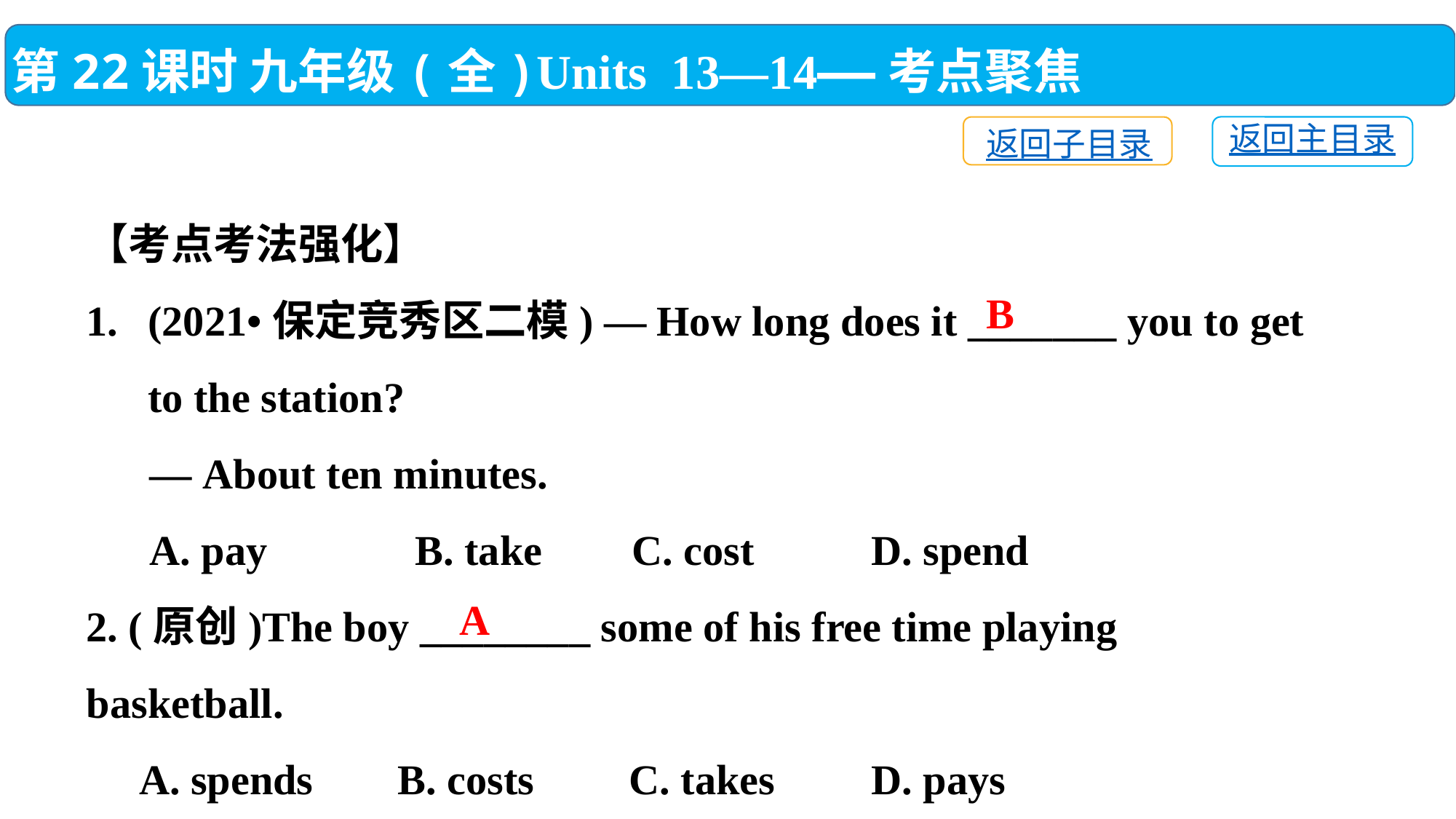

第22课时 九年级(全)Units  13—14——考点聚焦
返回主目录

返回子目录
【考点考法强化】
(2021•保定竞秀区二模) — How long does it _______ you to get to the station?
      — About ten minutes.
      A. pay　　　B. take     	C. cost	  D. spend
2. (原创)The boy ________ some of his free time playing basketball.
     A. spends        B. costs         C. takes	  D. pays

B
A